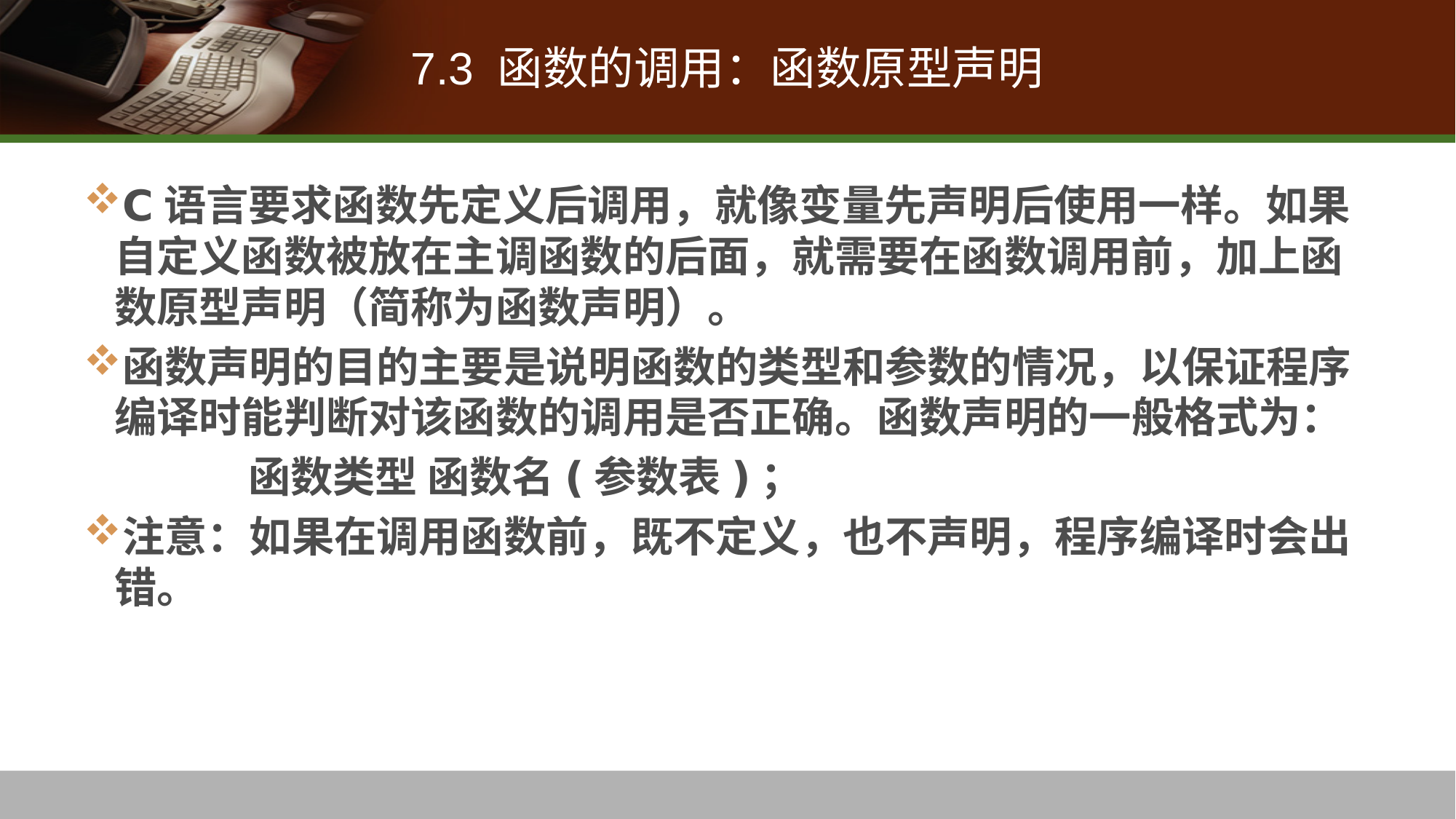

# 7.3 函数的调用：函数原型声明
C语言要求函数先定义后调用，就像变量先声明后使用一样。如果自定义函数被放在主调函数的后面，就需要在函数调用前，加上函数原型声明（简称为函数声明）。
函数声明的目的主要是说明函数的类型和参数的情况，以保证程序编译时能判断对该函数的调用是否正确。函数声明的一般格式为：
                函数类型 函数名(参数表)；
注意：如果在调用函数前，既不定义，也不声明，程序编译时会出错。